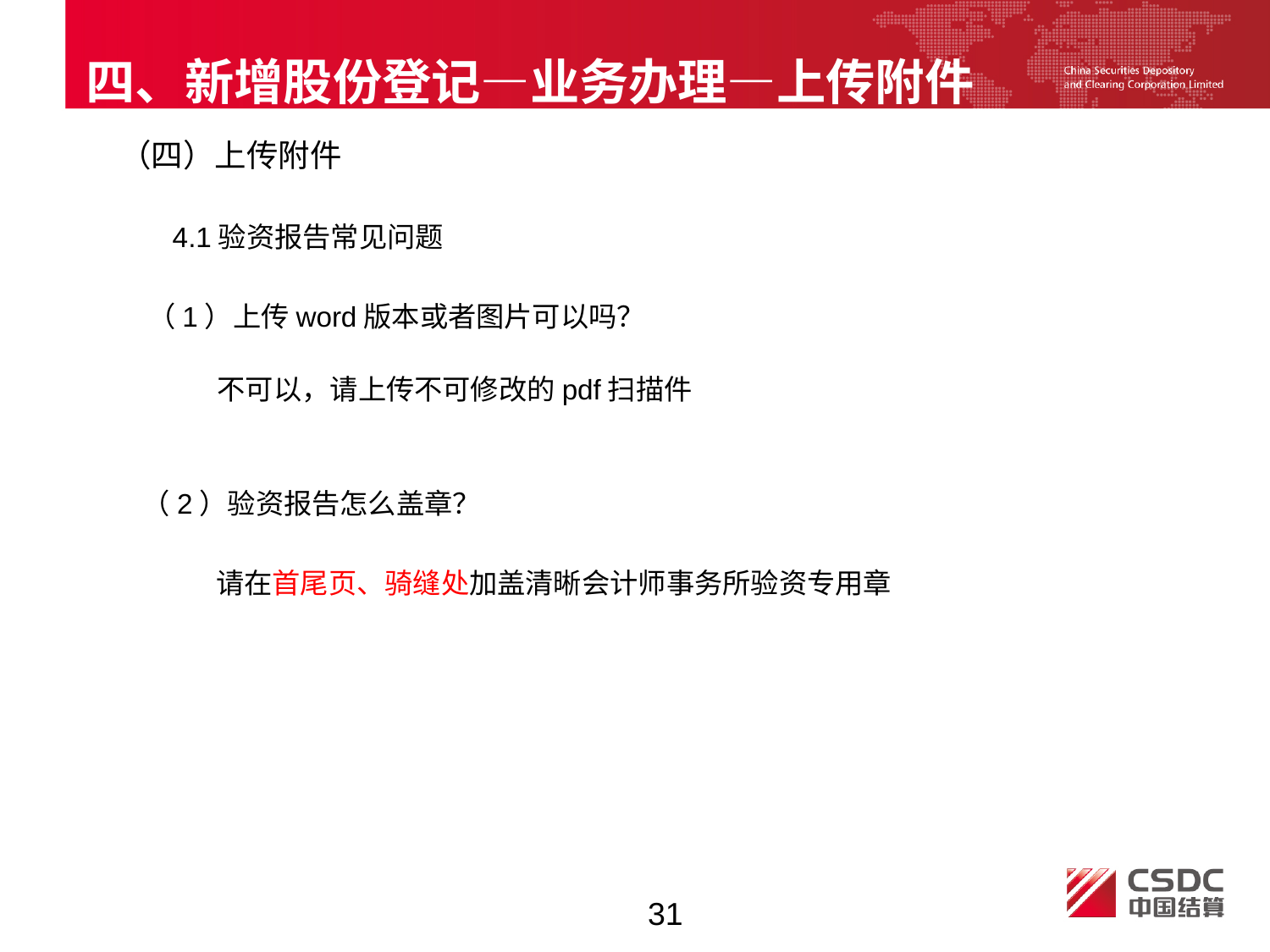

四、新增股份登记—业务办理—上传附件
（四）上传附件
4.1验资报告常见问题
（1）上传word版本或者图片可以吗？
不可以，请上传不可修改的pdf扫描件

      （2）验资报告怎么盖章？
请在首尾页、骑缝处加盖清晰会计师事务所验资专用章
31